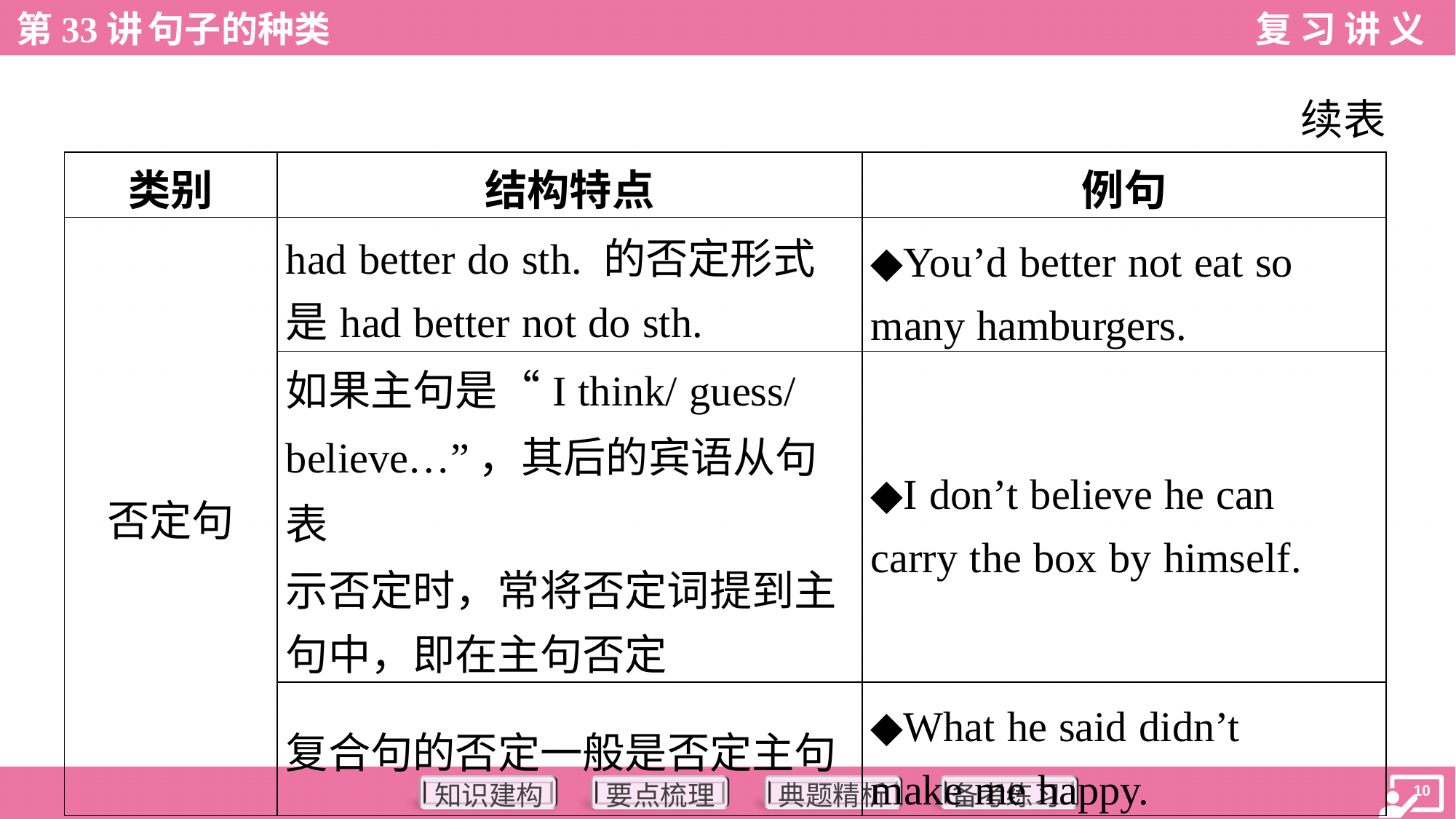

续表
| 类别 | 结构特点 | 例句 |
| --- | --- | --- |
| 否定句 | had better do sth. 的否定形式 是had better not do sth. | ◆You’d better not eat so many hamburgers. |
|  | 如果主句是“I think/ guess/ believe…”，其后的宾语从句表 示否定时，常将否定词提到主 句中，即在主句否定 | ◆I don’t believe he can carry the box by himself. |
|  | 复合句的否定一般是否定主句 | ◆What he said didn’t make me happy. |